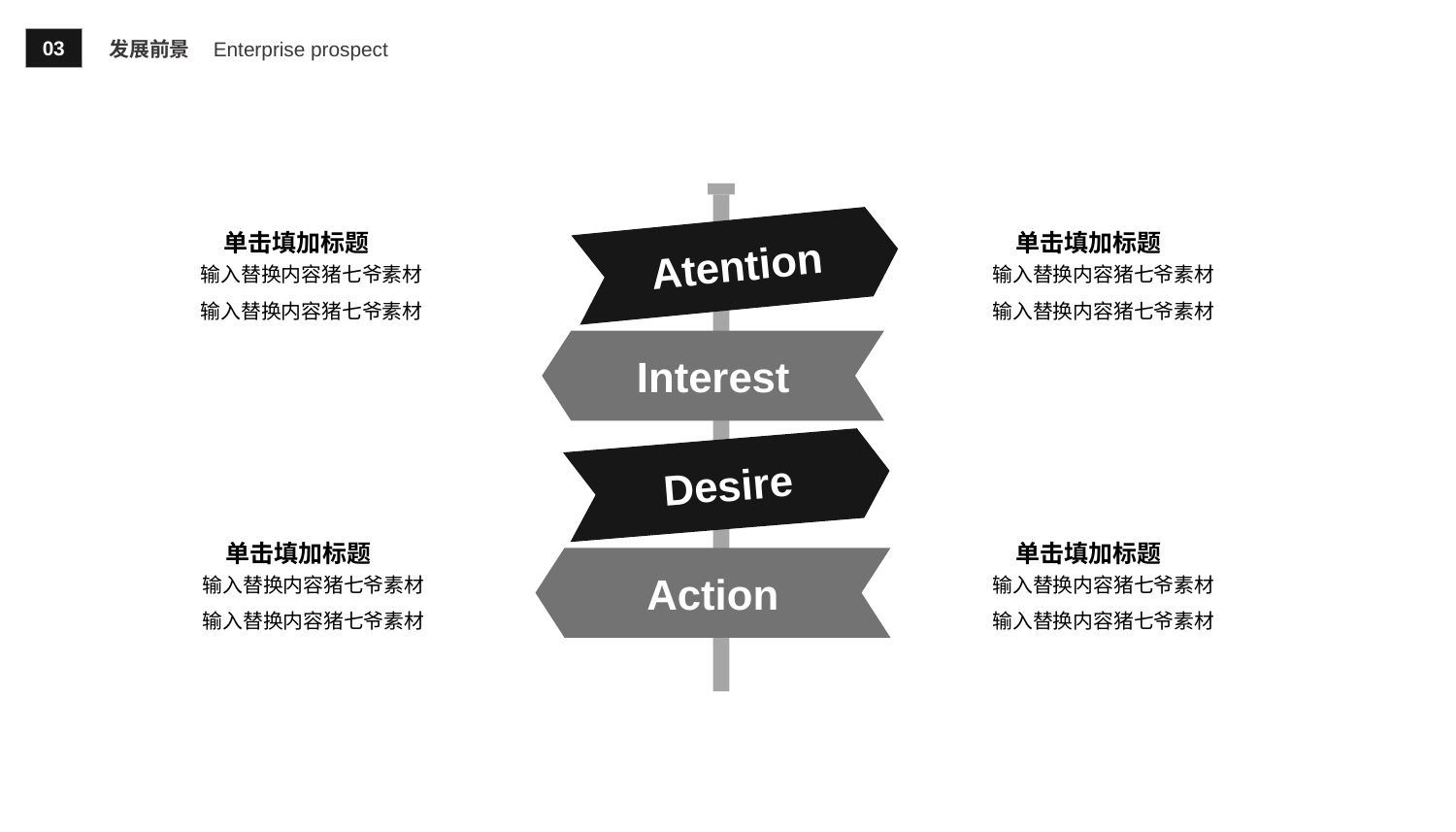

03
发展前景
Enterprise prospect

Atention
单击填加标题
单击填加标题
输入替换内容猪七爷素材
输入替换内容猪七爷素材
输入替换内容猪七爷素材
输入替换内容猪七爷素材
Interest
Desire
单击填加标题
单击填加标题
Action
输入替换内容猪七爷素材
输入替换内容猪七爷素材
输入替换内容猪七爷素材
输入替换内容猪七爷素材